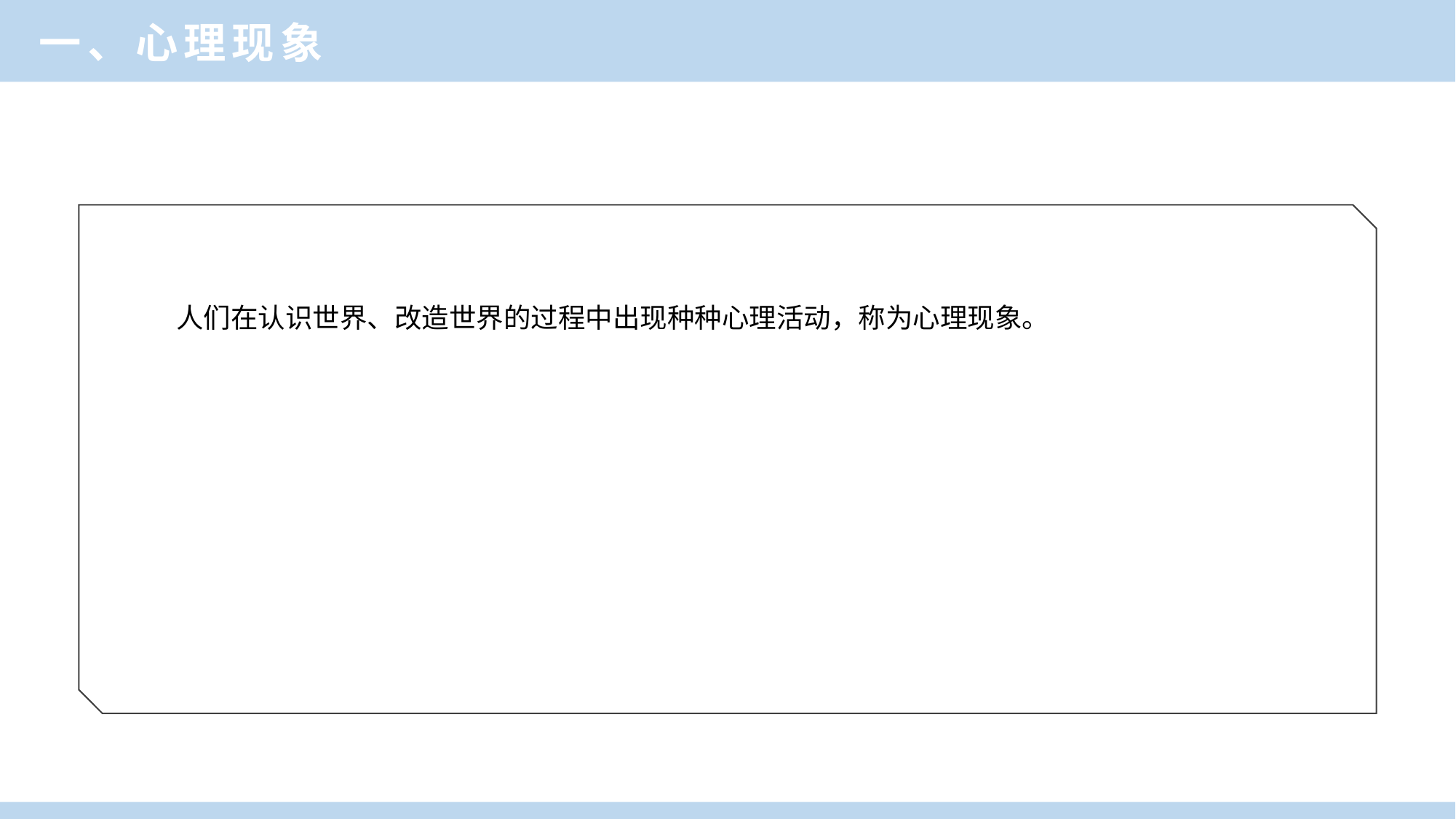

一、心理现象

人们在认识世界、改造世界的过程中出现种种心理活动，称为心理现象。